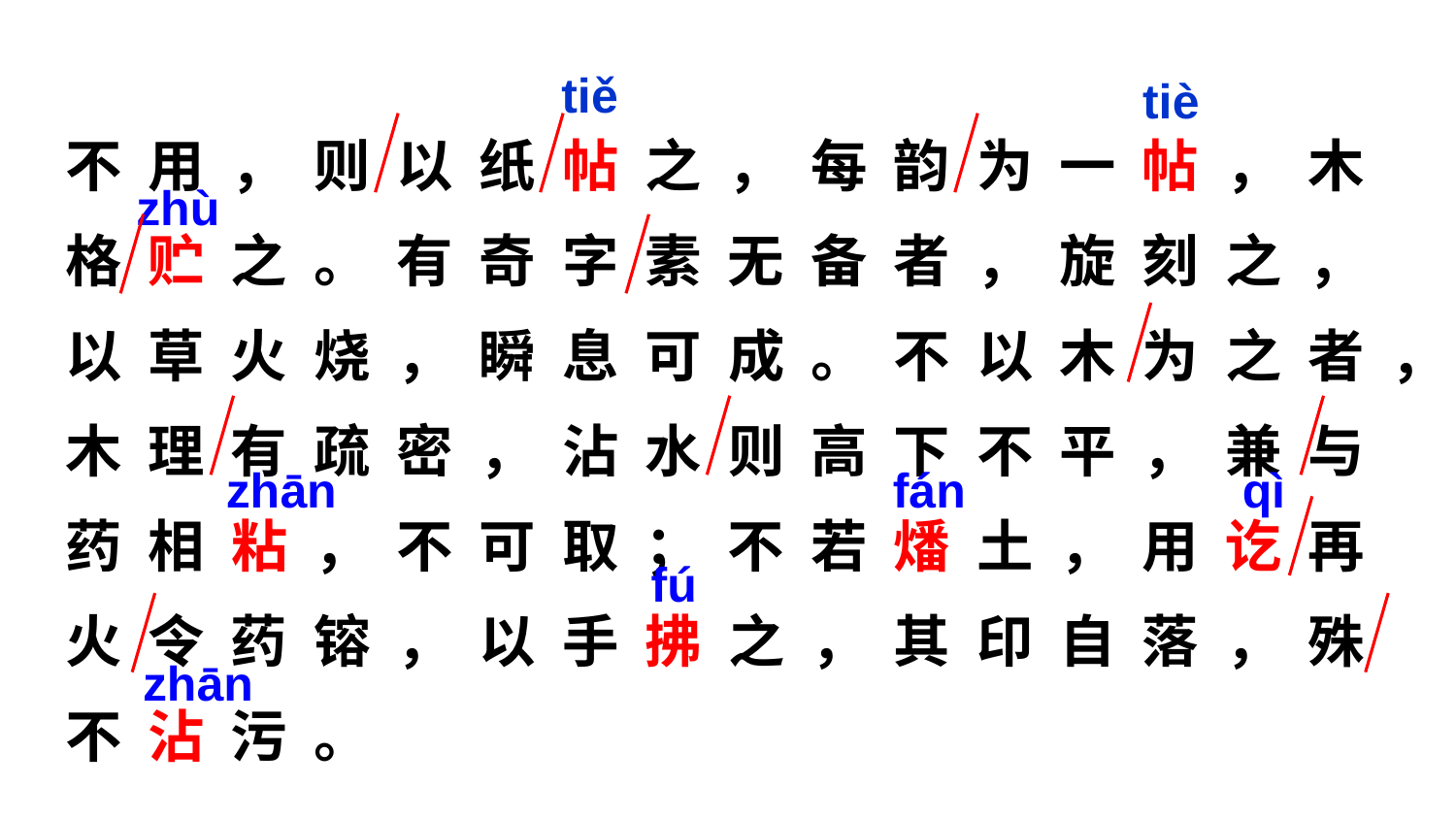

tiě
tiè
不用，则以纸帖之，每韵为一帖，木格贮之。有奇字素无备者，旋刻之，以草火烧，瞬息可成。不以木为之者，木理有疏密，沾水则高下不平，兼与药相粘，不可取；不若燔土，用讫再火令药镕，以手拂之，其印自落，殊不沾污。
zhù
fán
qì
zhān
fú
zhān